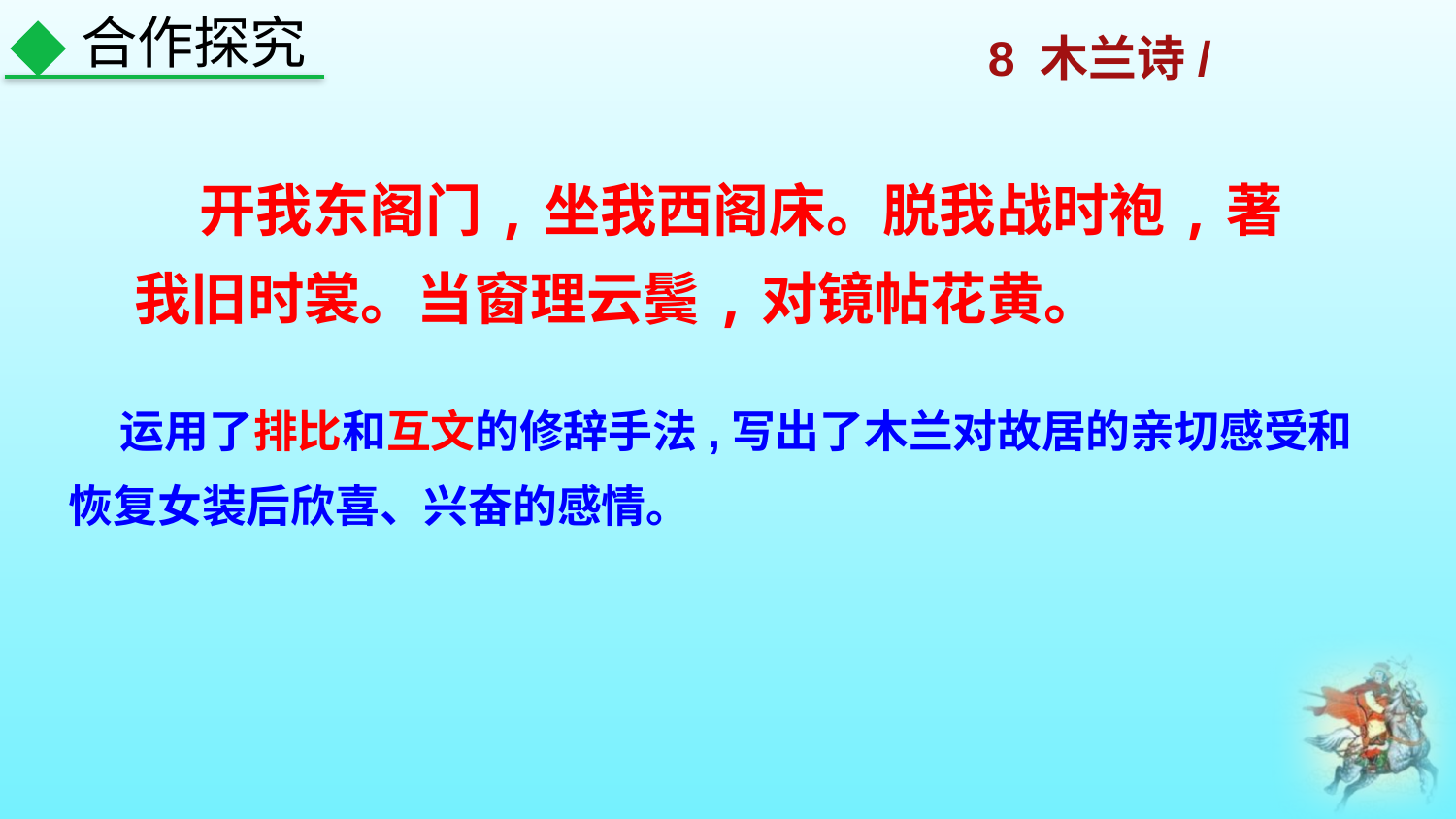

合作探究

    开我东阁门,坐我西阁床。脱我战时袍,著我旧时裳。当窗理云鬓,对镜帖花黄。
    运用了排比和互文的修辞手法,写出了木兰对故居的亲切感受和恢复女装后欣喜、兴奋的感情。